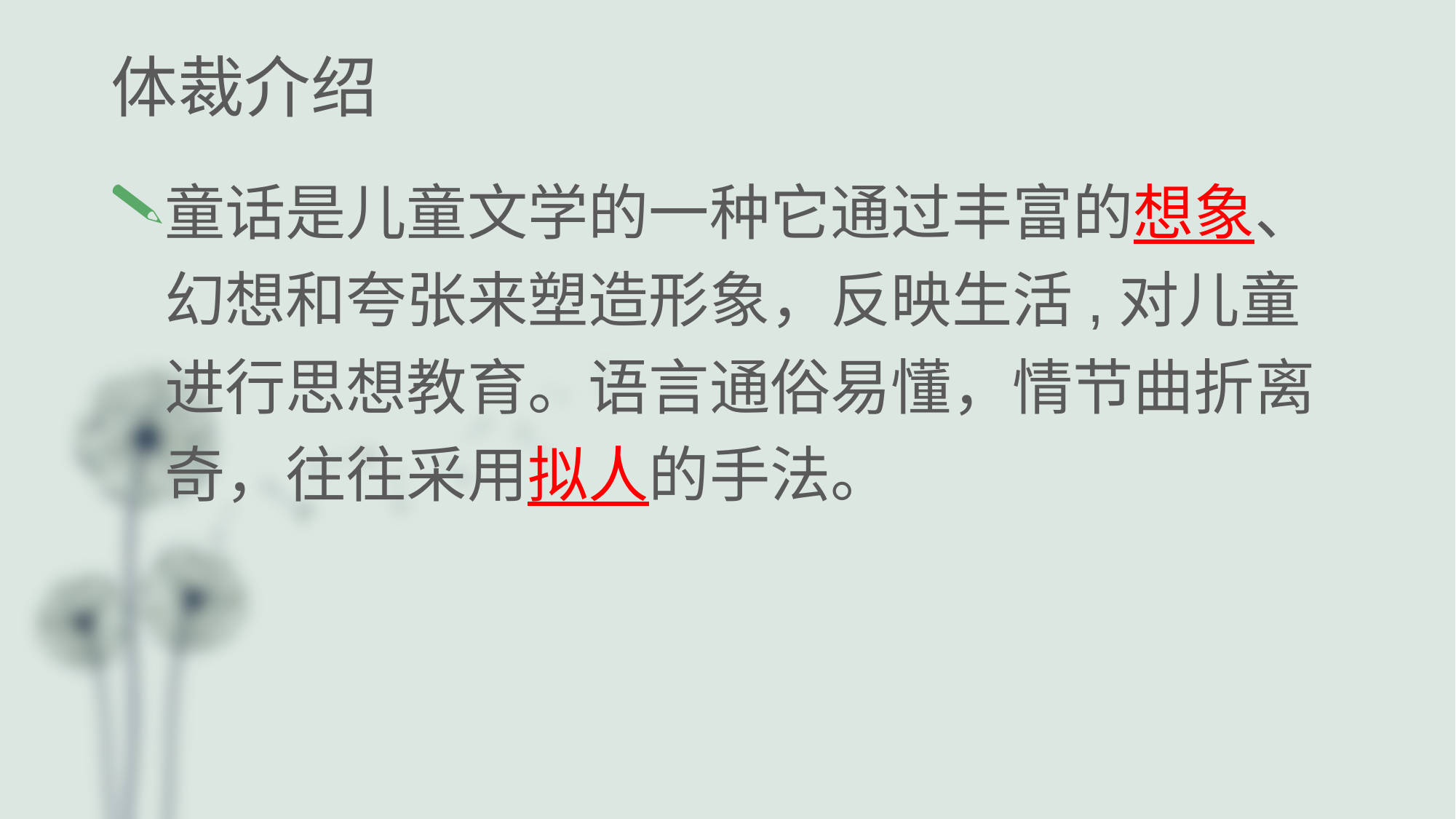

# 体裁介绍
童话是儿童文学的一种它通过丰富的想象、幻想和夸张来塑造形象，反映生活,对儿童进行思想教育。语言通俗易懂，情节曲折离奇，往往采用拟人的手法。